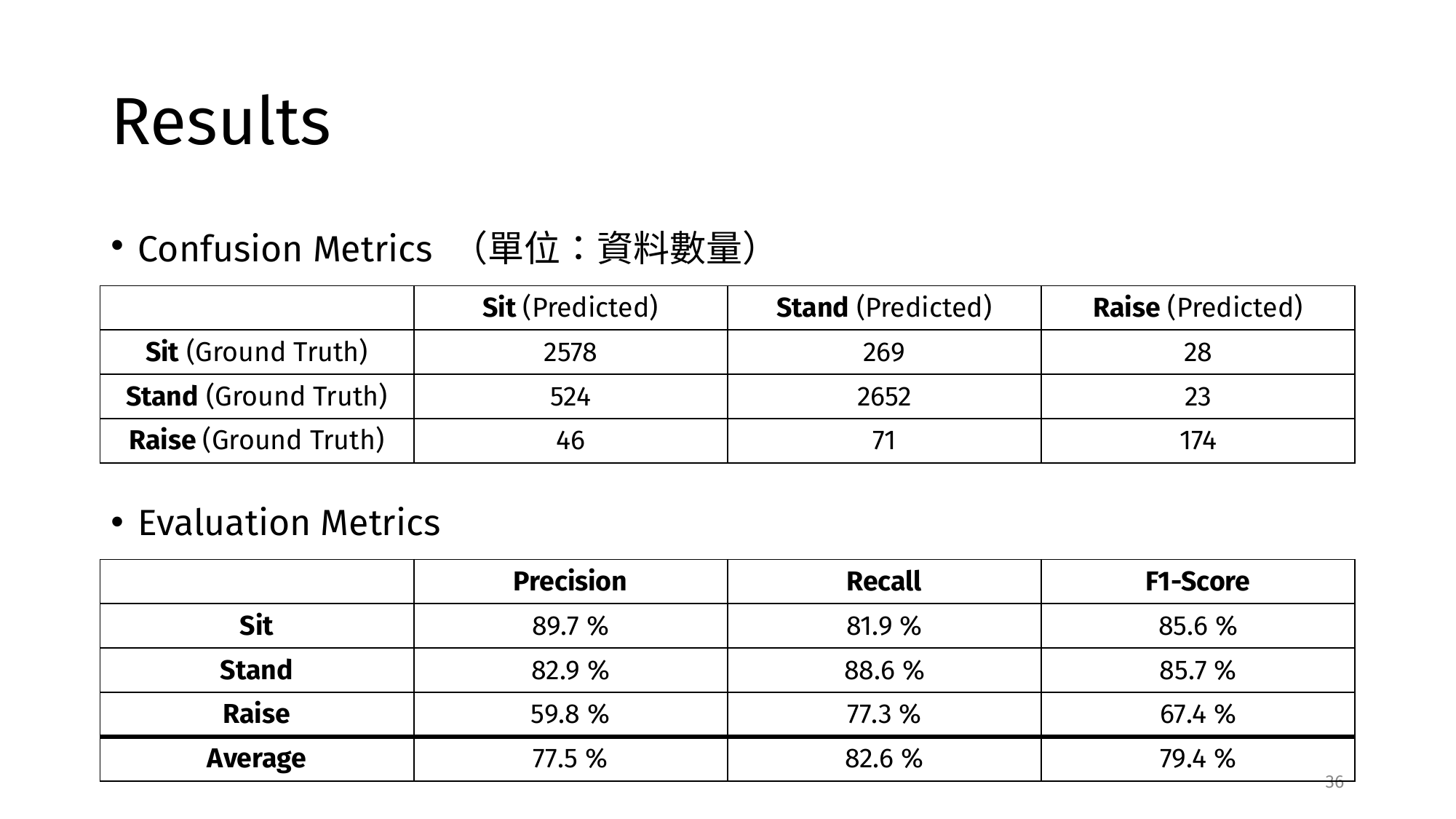

# Results
Confusion Metrics （單位：資料數量）

Evaluation Metrics

|  | Sit (Predicted) | Stand (Predicted) | Raise (Predicted) |
| --- | --- | --- | --- |
| Sit (Ground Truth) | 2578 | 269 | 28 |
| Stand (Ground Truth) | 524 | 2652 | 23 |
| Raise (Ground Truth) | 46 | 71 | 174 |
|  | Precision | Recall | F1-Score |
| --- | --- | --- | --- |
| Sit | 89.7 % | 81.9 % | 85.6 % |
| Stand | 82.9 % | 88.6 % | 85.7 % |
| Raise | 59.8 % | 77.3 % | 67.4 % |
| Average | 77.5 % | 82.6 % | 79.4 % |
36